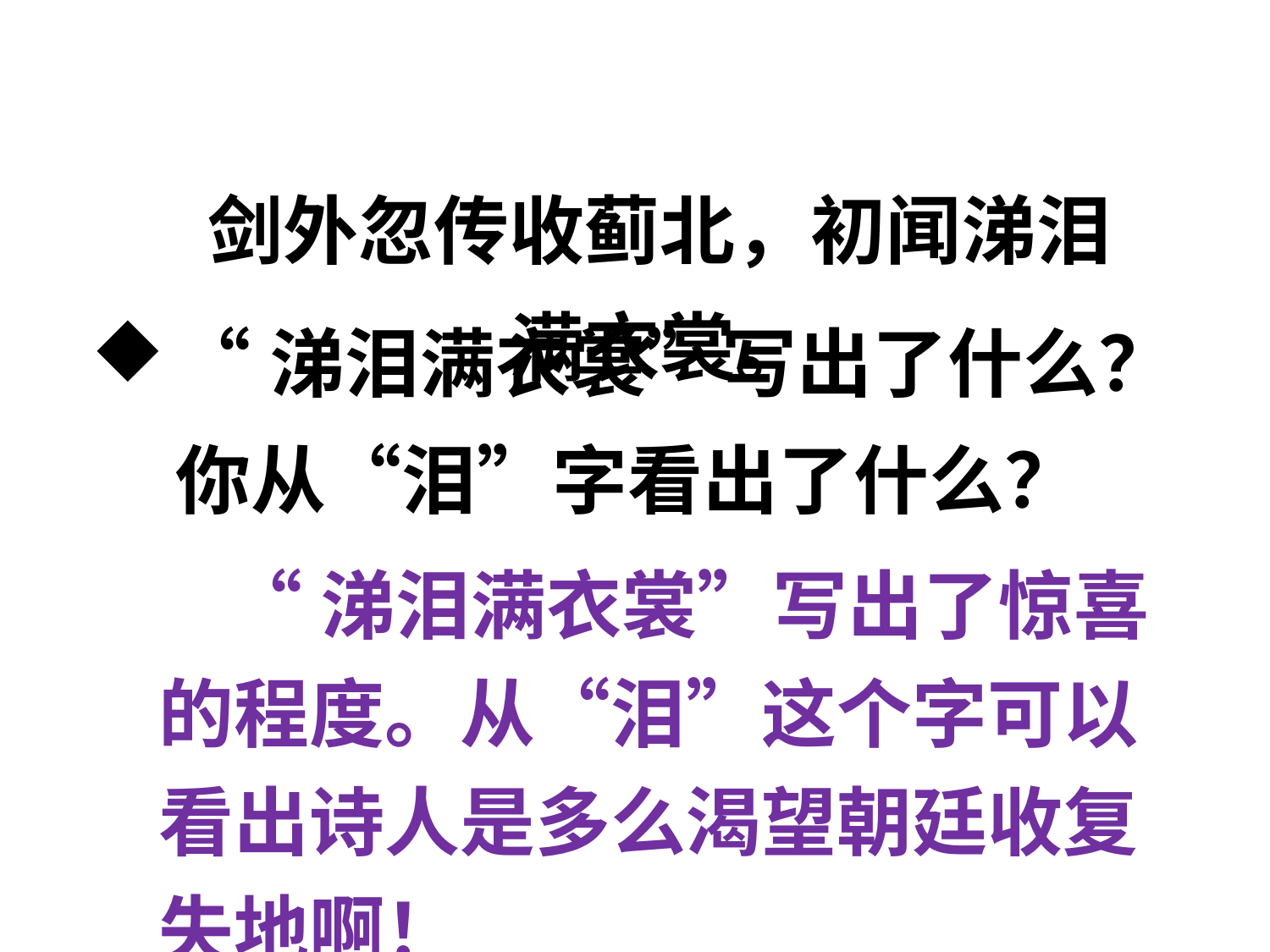

剑外忽传收蓟北，初闻涕泪满衣裳。
“涕泪满衣裳”写出了什么？你从“泪”字看出了什么？
    “涕泪满衣裳”写出了惊喜的程度。从“泪”这个字可以看出诗人是多么渴望朝廷收复失地啊！